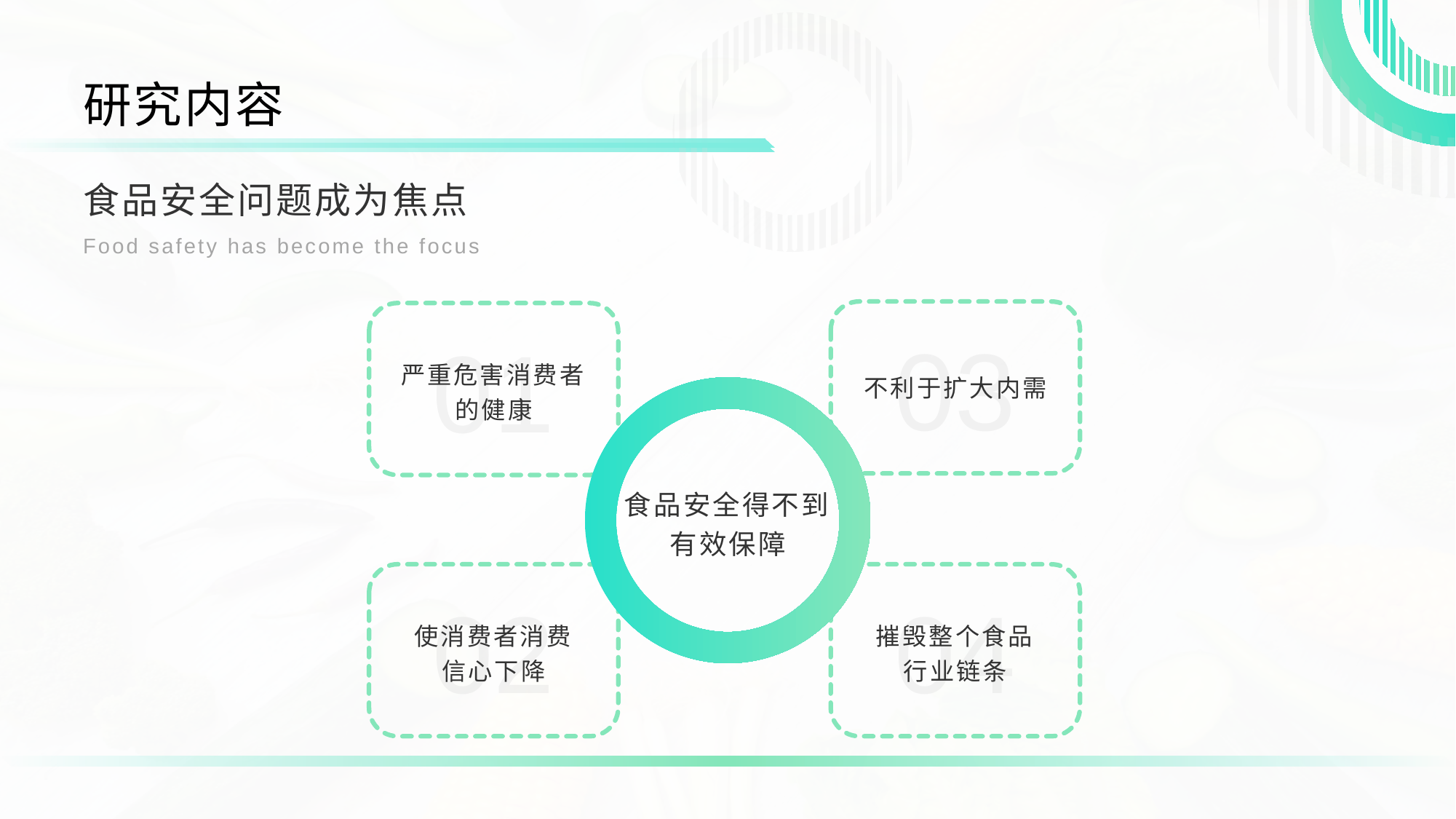

研究内容

食品安全问题成为焦点
Food safety has become the focus

不利于扩大内需
03

严重危害消费者的健康
01

食品安全得不到有效保障

使消费者消费信心下降
02

摧毁整个食品行业链条
04